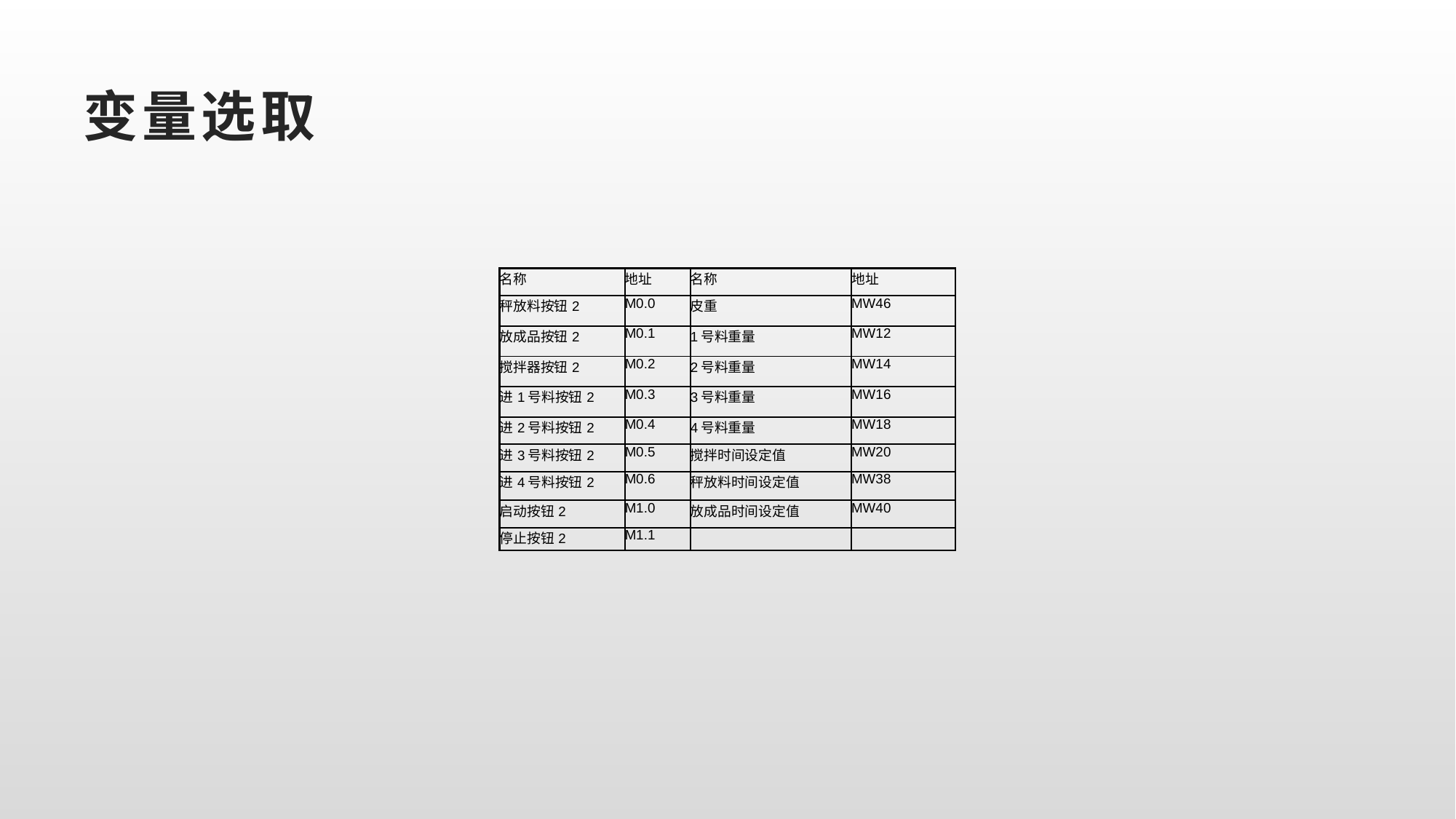

# 变量选取

| 名称 | 地址 | 名称 | 地址 |
| --- | --- | --- | --- |
| 秤放料按钮2 | M0.0 | 皮重 | MW46 |
| 放成品按钮2 | M0.1 | 1号料重量 | MW12 |
| 搅拌器按钮2 | M0.2 | 2号料重量 | MW14 |
| 进1号料按钮2 | M0.3 | 3号料重量 | MW16 |
| 进2号料按钮2 | M0.4 | 4号料重量 | MW18 |
| 进3号料按钮2 | M0.5 | 搅拌时间设定值 | MW20 |
| 进4号料按钮2 | M0.6 | 秤放料时间设定值 | MW38 |
| 启动按钮2 | M1.0 | 放成品时间设定值 | MW40 |
| 停止按钮2 | M1.1 |  |  |